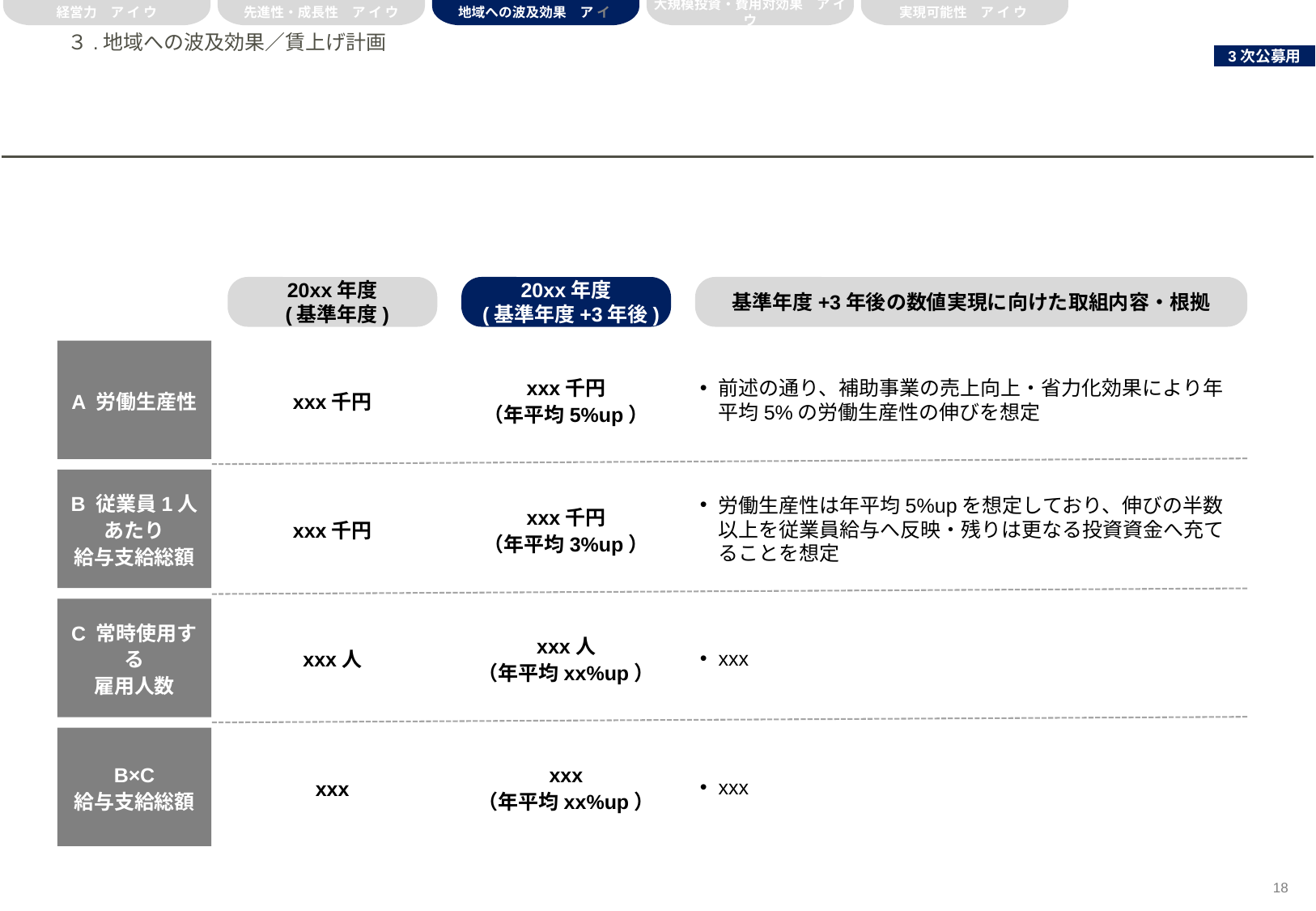

経営力　ア イ ウ
先進性・成長性　ア イ ウ
地域への波及効果　ア イ
大規模投資・費用対効果　ア イ ウ
実現可能性　ア イ ウ
# ３.地域への波及効果／賃上げ計画

20xx年度
 (基準年度)
20xx年度
 (基準年度+3年後)
基準年度+3年後の数値実現に向けた取組内容・根拠
A 労働生産性
xxx千円
xxx千円
（年平均5%up）
前述の通り、補助事業の売上向上・省力化効果により年平均5%の労働生産性の伸びを想定
B 従業員1人
あたり
給与支給総額
xxx千円
xxx千円
（年平均3%up）
労働生産性は年平均5%upを想定しており、伸びの半数以上を従業員給与へ反映・残りは更なる投資資金へ充てることを想定
C 常時使用する
雇用人数
xxx人
xxx人
（年平均xx%up）
xxx
B×C
給与支給総額
xxx
xxx
（年平均xx%up）
xxx